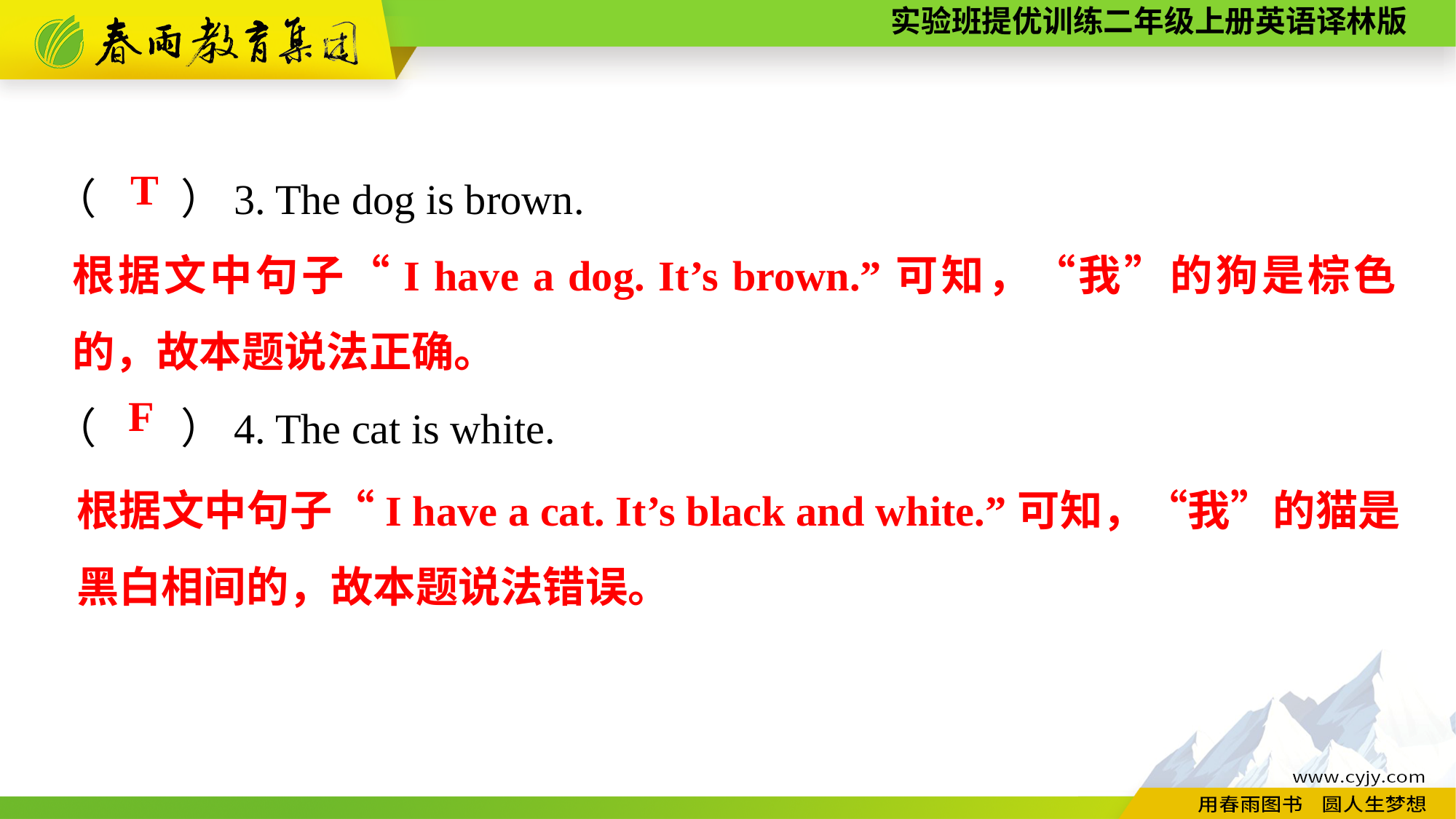

（　　）3. The dog is brown.

（　　）4. The cat is white.
T
根据文中句子“I have a dog. It’s brown.”可知，“我”的狗是棕色的，故本题说法正确。
F
根据文中句子“I have a cat. It’s black and white.”可知，“我”的猫是黑白相间的，故本题说法错误。